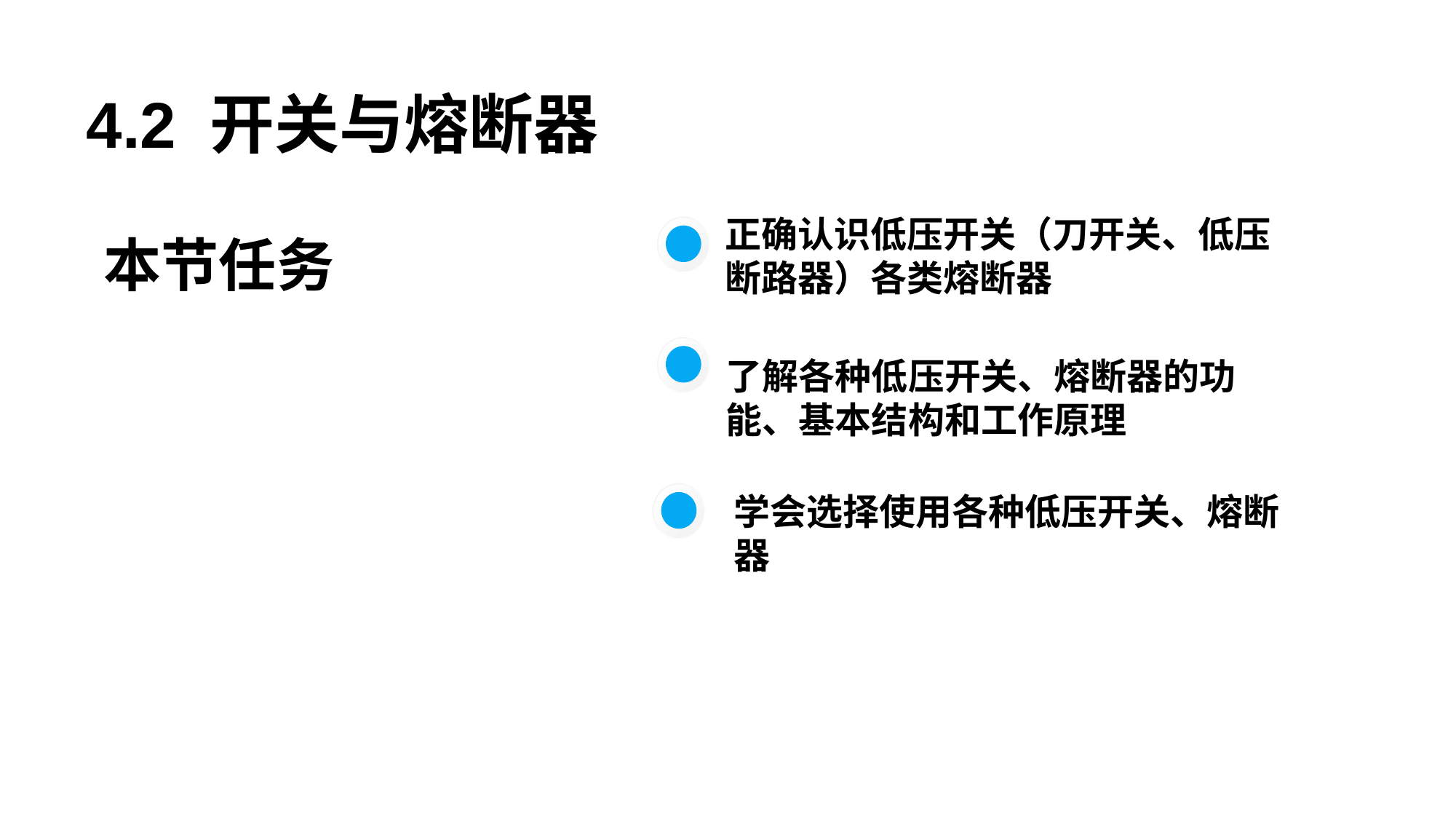

4.2 开关与熔断器
正确认识低压开关（刀开关、低压断路器）各类熔断器

本节任务

了解各种低压开关、熔断器的功能、基本结构和工作原理

学会选择使用各种低压开关、熔断器